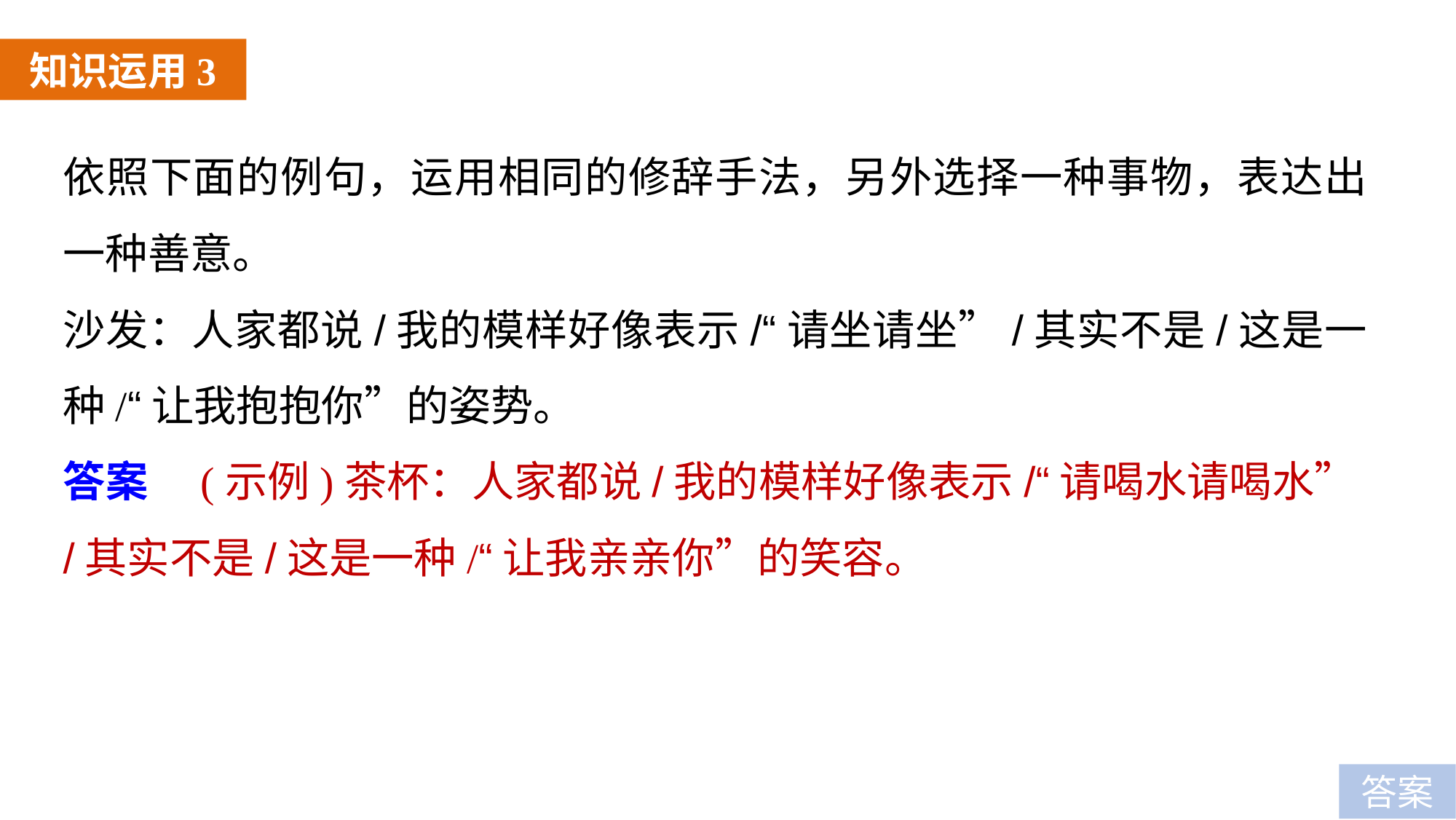

知识运用3
依照下面的例句，运用相同的修辞手法，另外选择一种事物，表达出一种善意。
沙发：人家都说/我的模样好像表示/“请坐请坐”/其实不是/这是一种/“让我抱抱你”的姿势。
答案　(示例)茶杯：人家都说/我的模样好像表示/“请喝水请喝水”/其实不是/这是一种/“让我亲亲你”的笑容。
答案